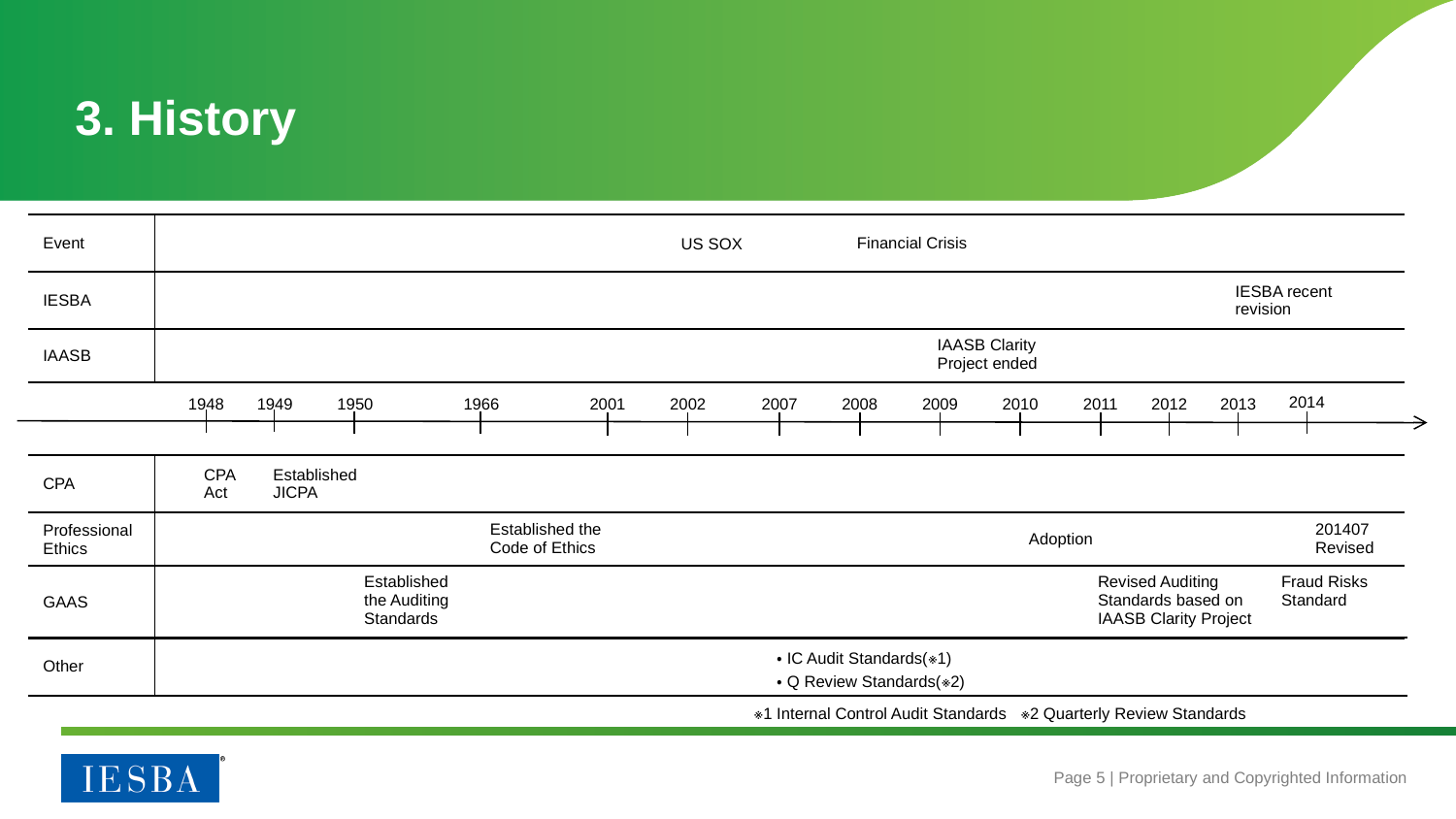

3. History
| Event |  |  |  |  |  |  | US SOX | Financial Crisis |  |  |  |  |
| --- | --- | --- | --- | --- | --- | --- | --- | --- | --- | --- | --- | --- |
| IESBA |  |  |  |  |  |  |  |  |  |  |  |  |  | IESBA recent revision |  |
| --- | --- | --- | --- | --- | --- | --- | --- | --- | --- | --- | --- | --- | --- | --- | --- |
| IAASB |  |  |  |  |  |  |  |  |  |  | IAASB Clarity Project ended |  |  |  |  |
| --- | --- | --- | --- | --- | --- | --- | --- | --- | --- | --- | --- | --- | --- | --- | --- |
2014
1966
1948
1950
2001
2002
2007
2008
2009
2010
2011
2012
2013
1949
| CPA |  | CPA Act | Established JICPA |  |  |  |  |  |  |  |  |  |  |  |  |
| --- | --- | --- | --- | --- | --- | --- | --- | --- | --- | --- | --- | --- | --- | --- | --- |
| Professional Ethics |  |  |  |  | Established the Code of Ethics |  |  |  |  |  | Adoption |  |  | 201407 Revised |
| --- | --- | --- | --- | --- | --- | --- | --- | --- | --- | --- | --- | --- | --- | --- |
| GAAS |  |  | Established the Auditing Standards |  |  |  |  |  |  | Revised Auditing Standards based on IAASB Clarity Project | Fraud Risks Standard |
| --- | --- | --- | --- | --- | --- | --- | --- | --- | --- | --- | --- |
| Other |  |  |  |  |  |  | ・IC Audit Standards(※1) ・Q Review Standards(※2) |  |  |  |  |  |  |  |
| --- | --- | --- | --- | --- | --- | --- | --- | --- | --- | --- | --- | --- | --- | --- |
※1 Internal Control Audit Standards   ※2 Quarterly Review Standards